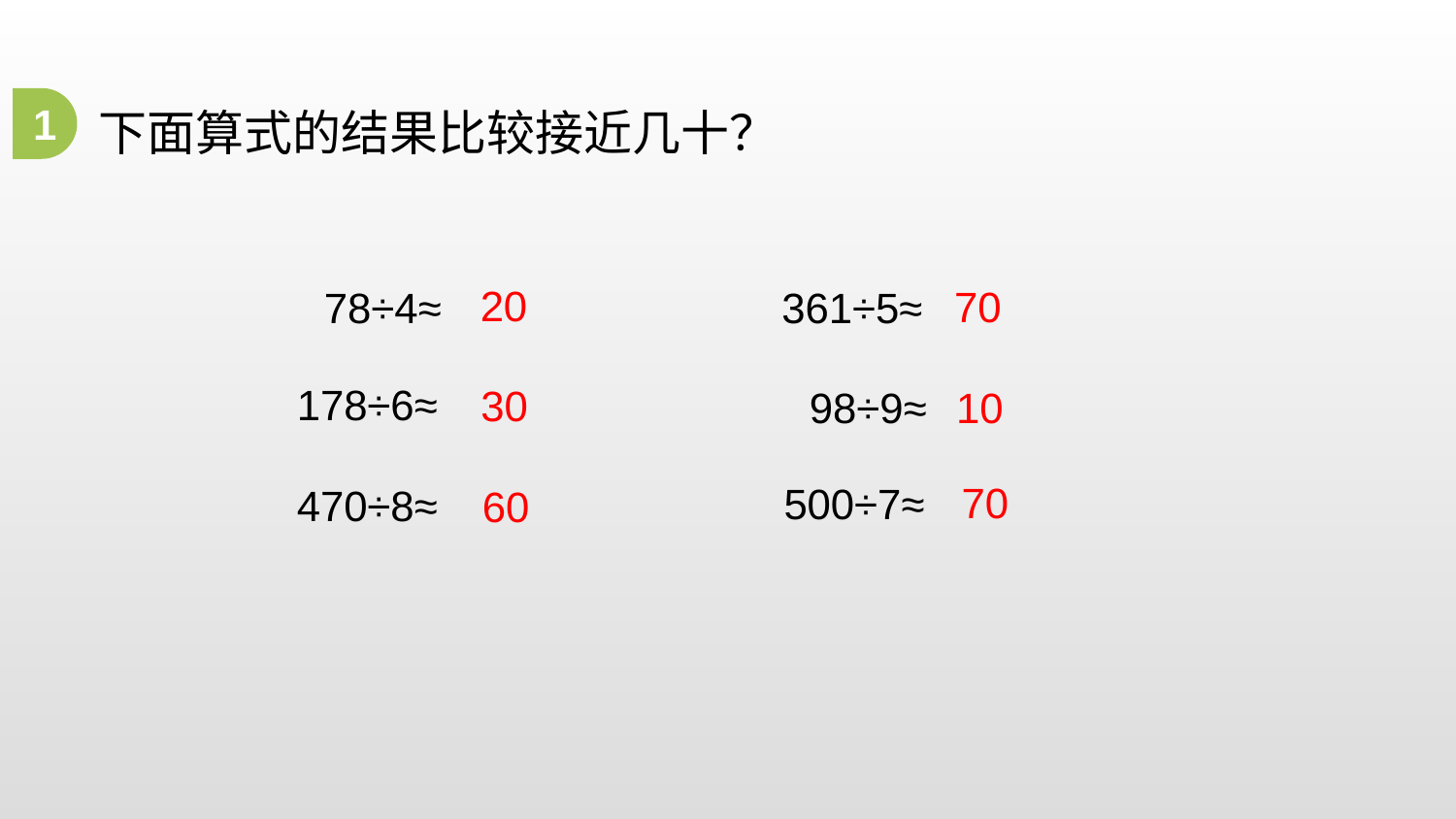

1
下面算式的结果比较接近几十？
20
70
78÷4≈
361÷5≈
178÷6≈
30
98÷9≈
10
70
500÷7≈
470÷8≈
60